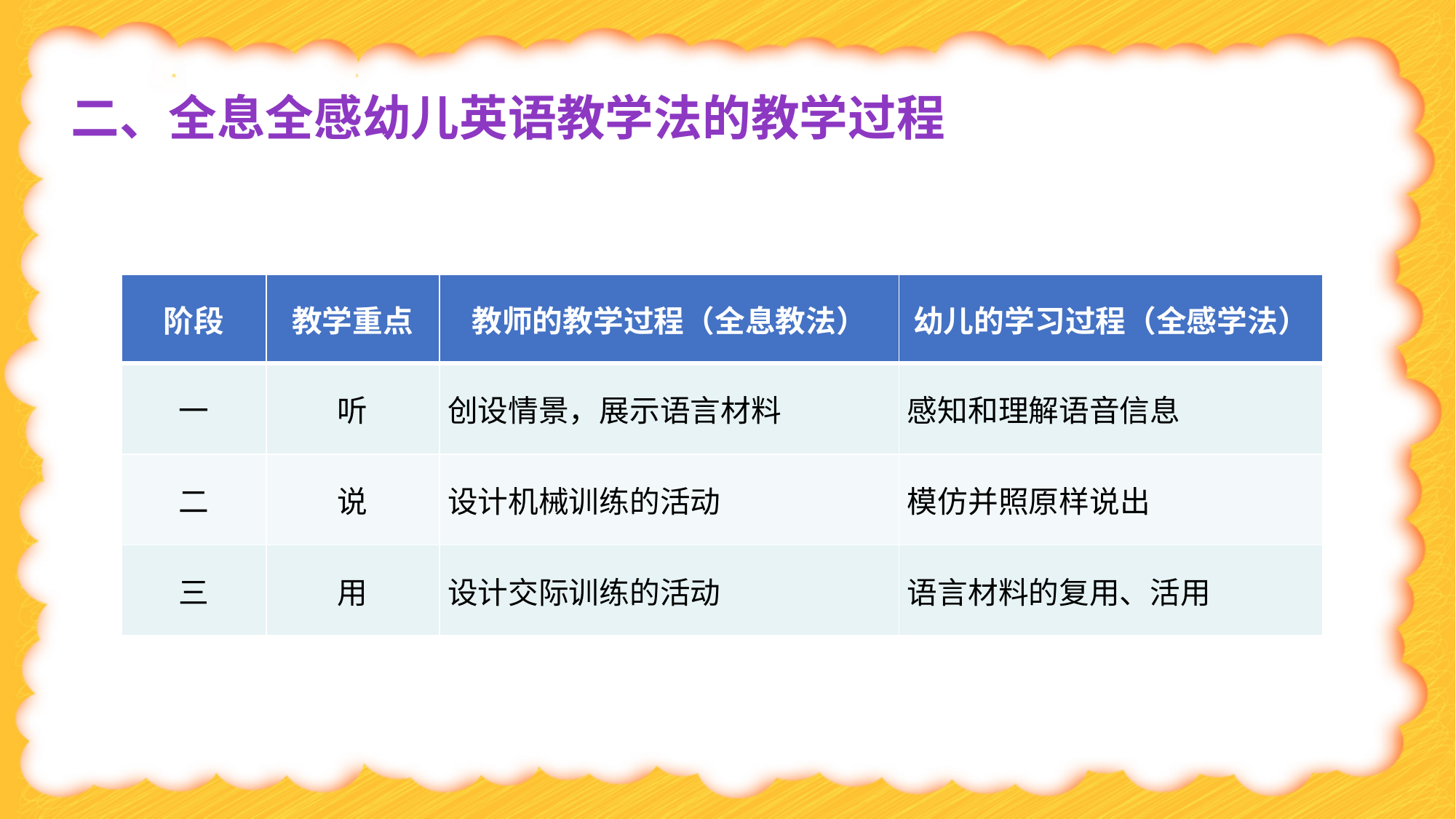

二、全息全感幼儿英语教学法的教学过程

| 阶段 | 教学重点 | 教师的教学过程（全息教法） | 幼儿的学习过程（全感学法） |
| --- | --- | --- | --- |
| 一 | 听 | 创设情景，展示语言材料 | 感知和理解语音信息 |
| 二 | 说 | 设计机械训练的活动 | 模仿并照原样说出 |
| 三 | 用 | 设计交际训练的活动 | 语言材料的复用、活用 |